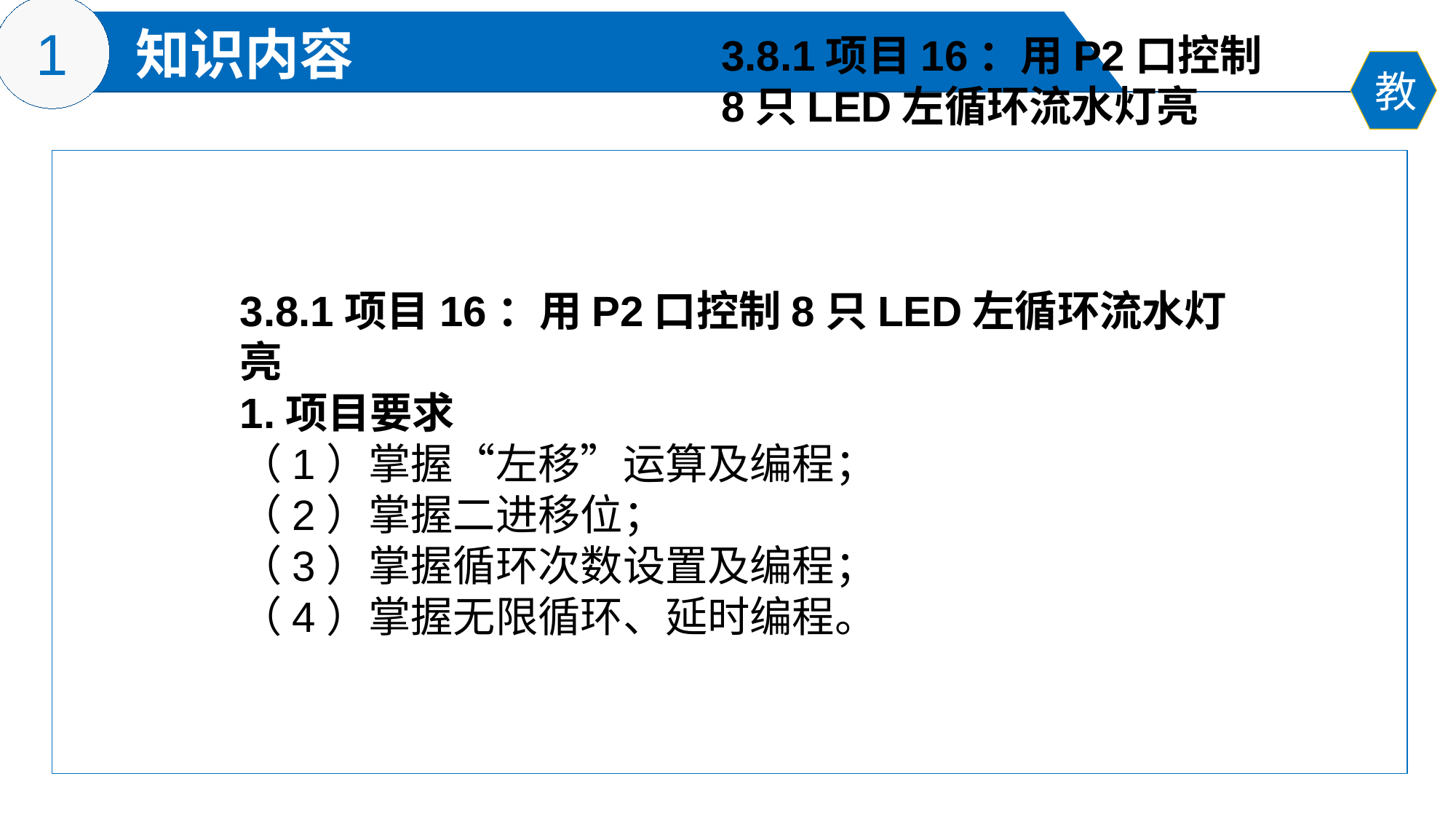

3.8.1项目16：用P2口控制
8只LED左循环流水灯亮

3.8.1项目16：用P2口控制8只LED左循环流水灯亮
1.项目要求
（1）掌握“左移”运算及编程；
（2）掌握二进移位；
（3）掌握循环次数设置及编程；
（4）掌握无限循环、延时编程。